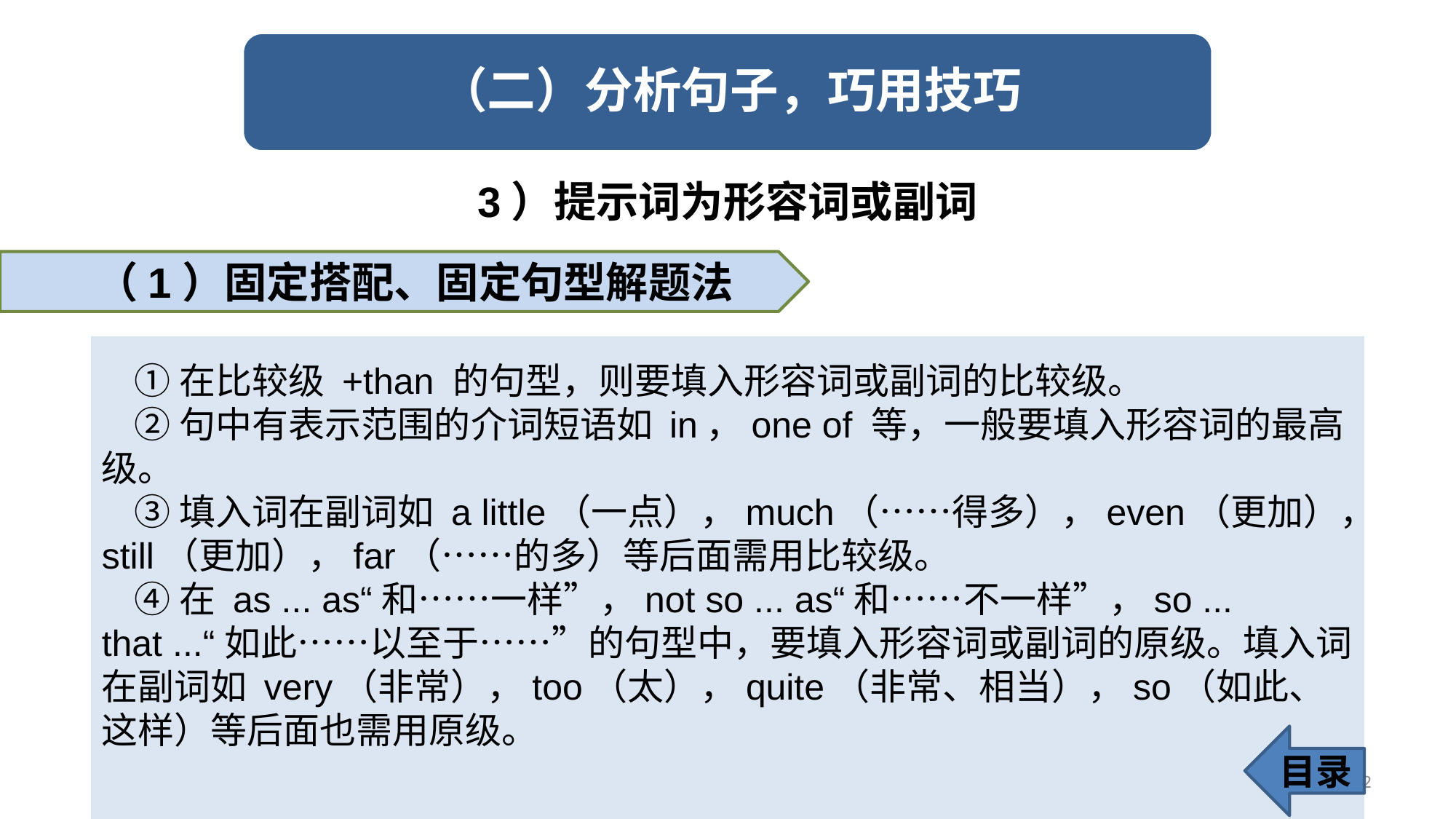

（二）分析句子，巧用技巧
3）提示词为形容词或副词
（1）固定搭配、固定句型解题法

    ①在比较级 +than 的句型，则要填入形容词或副词的比较级。
    ②句中有表示范围的介词短语如 in，one of 等，一般要填入形容词的最高级。
    ③填入词在副词如 a little（一点），much（……得多），even（更加），still（更加），far（……的多）等后面需用比较级。
    ④在 as ... as“和……一样”，not so ... as“和……不一样”，so ... that ...“如此……以至于……”的句型中，要填入形容词或副词的原级。填入词在副词如 very（非常），too（太），quite（非常、相当），so（如此、这样）等后面也需用原级。
目录
32